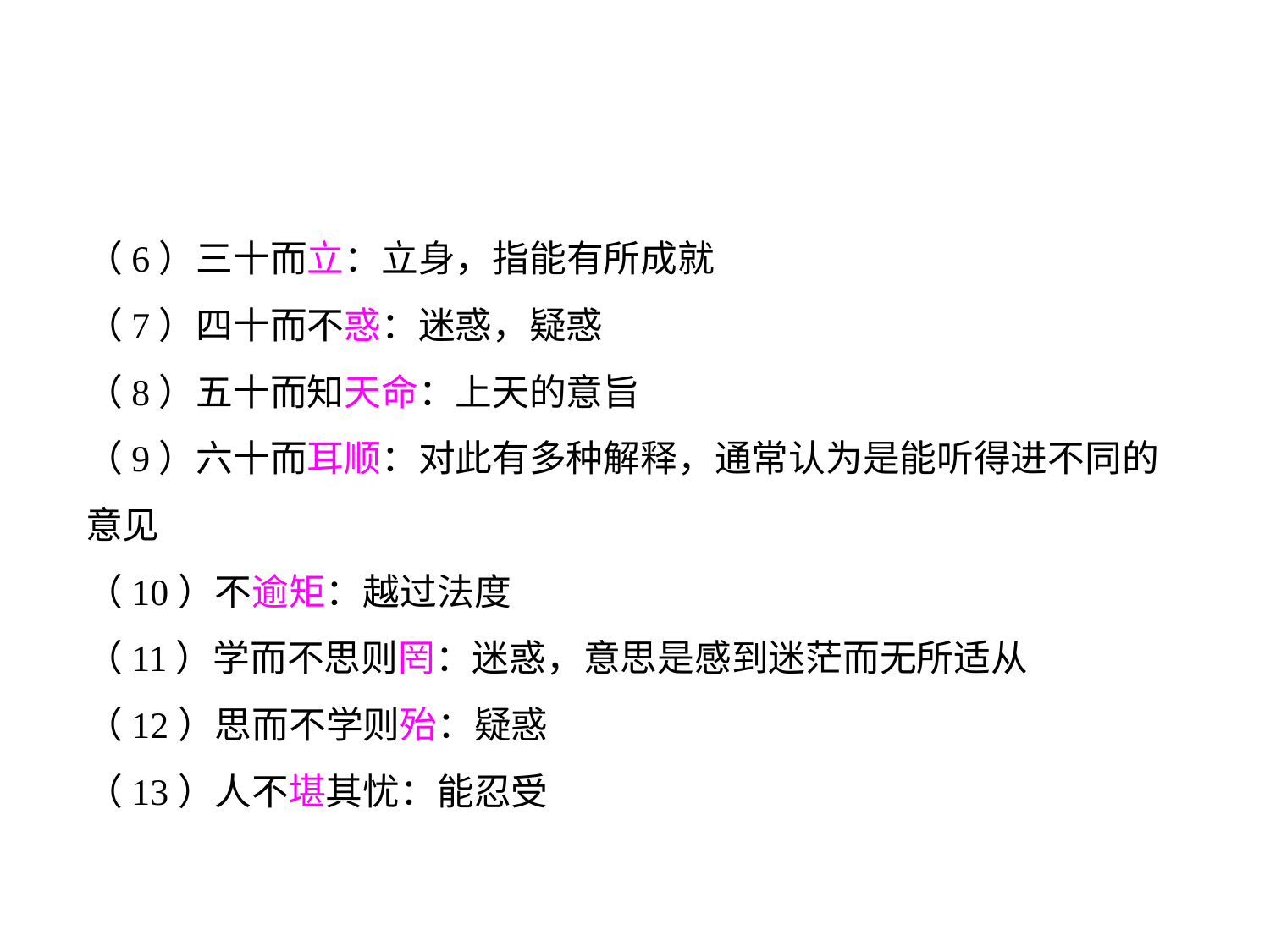

（6）三十而立：立身，指能有所成就
（7）四十而不惑：迷惑，疑惑
（8）五十而知天命：上天的意旨
（9）六十而耳顺：对此有多种解释，通常认为是能听得进不同的意见
（10）不逾矩：越过法度
（11）学而不思则罔：迷惑，意思是感到迷茫而无所适从
（12）思而不学则殆：疑惑
（13）人不堪其忧：能忍受